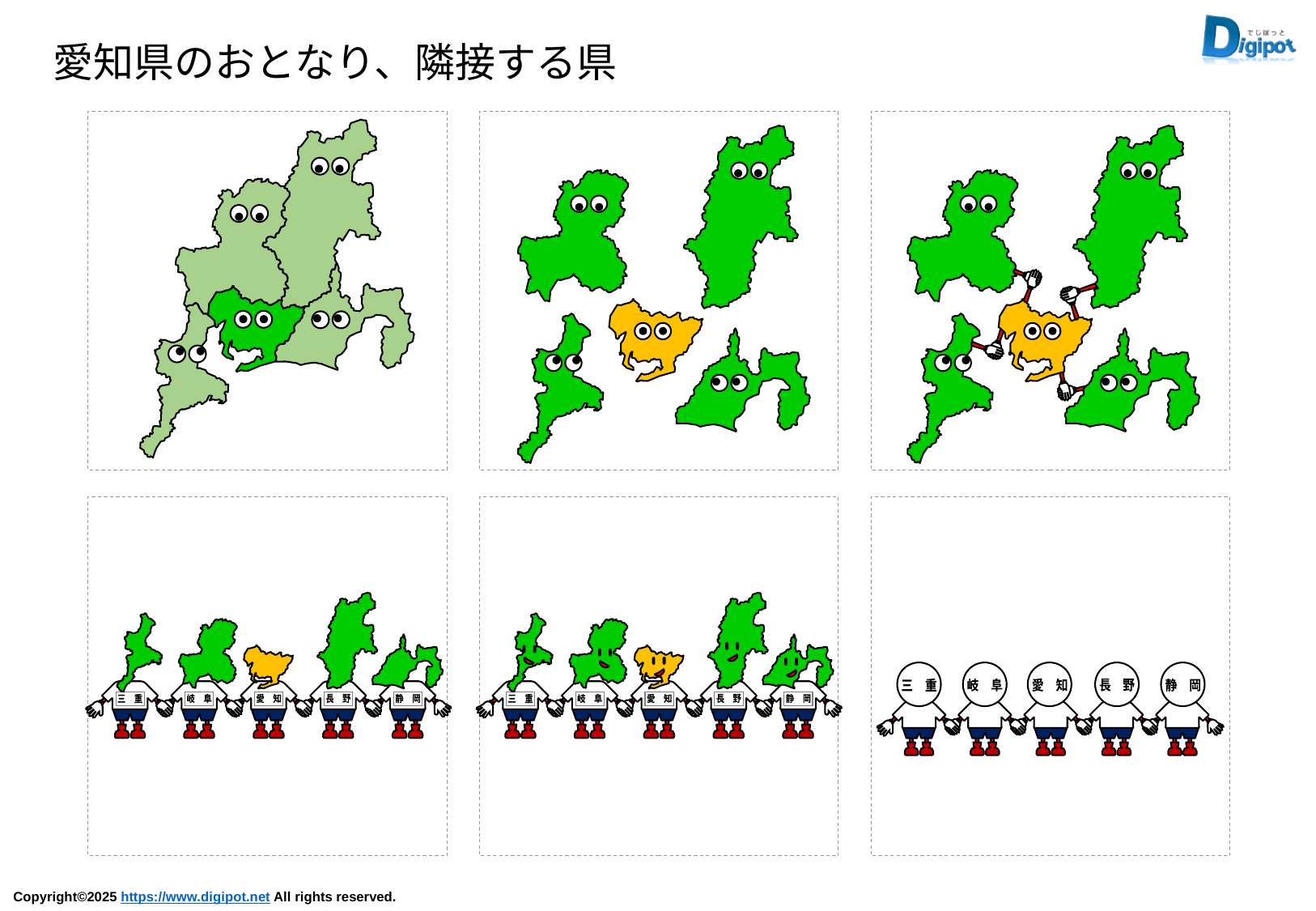

愛知県のおとなり、隣接する県

三　重

岐　阜

長　野

愛　知
静　岡

三　重

岐　阜

長　野

愛　知
静　岡

三　重

岐　阜

愛　知

長　野

静　岡